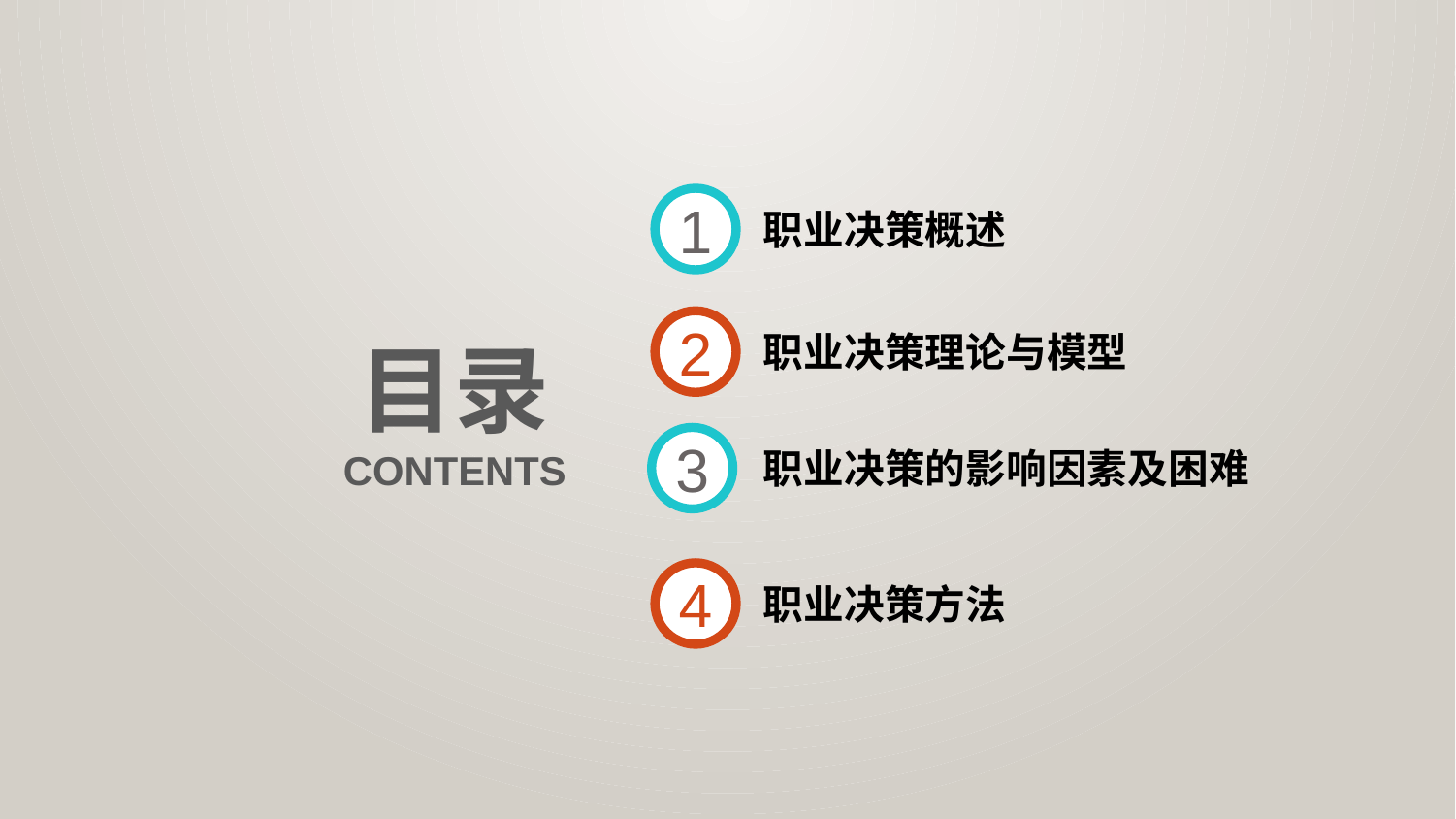

1
职业决策概述
2
职业决策理论与模型
目录
3
职业决策的影响因素及困难
CONTENTS
4
职业决策方法
2